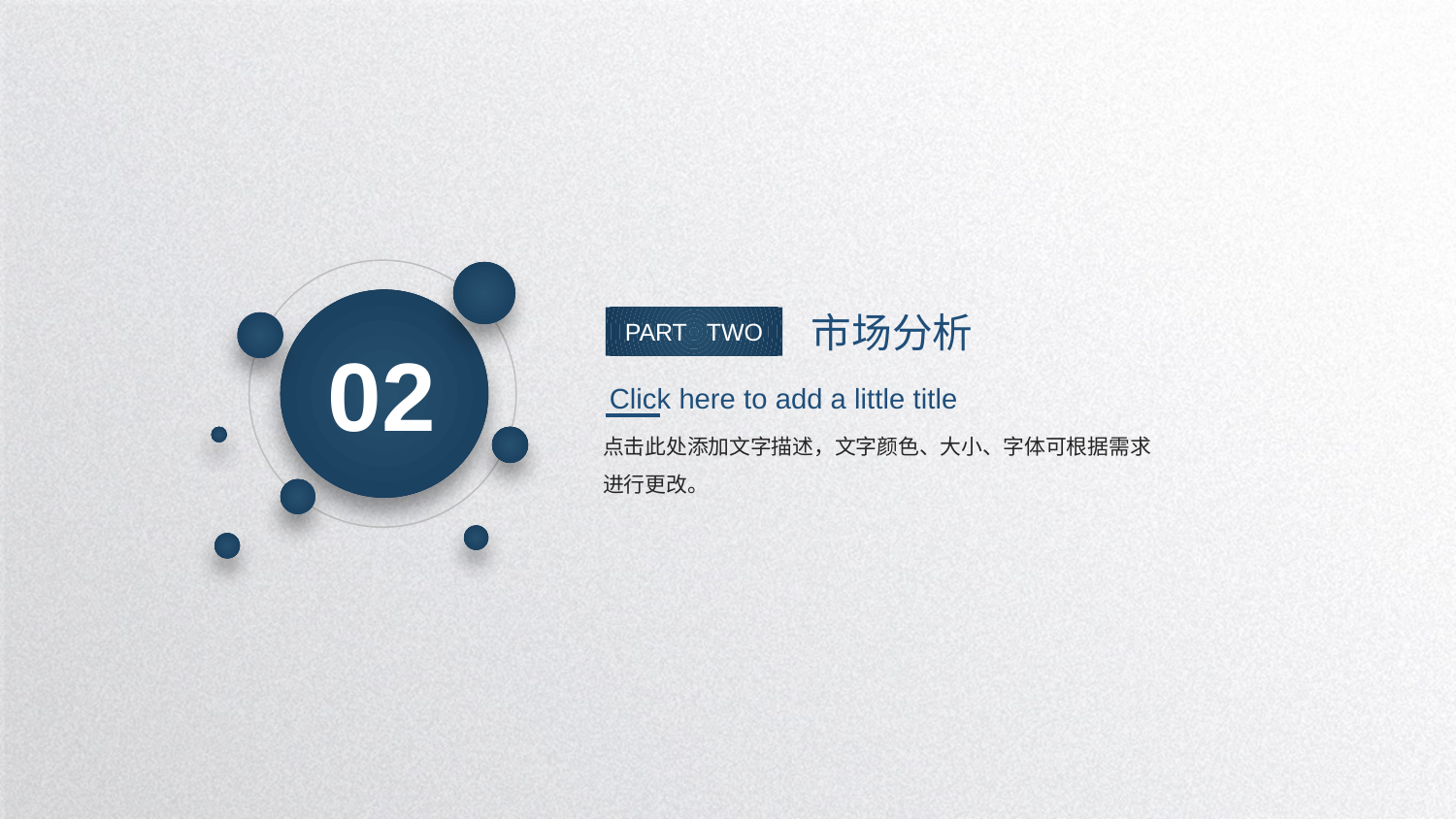

02
市场分析
PART   TWO

Click here to add a little title
点击此处添加文字描述，文字颜色、大小、字体可根据需求进行更改。